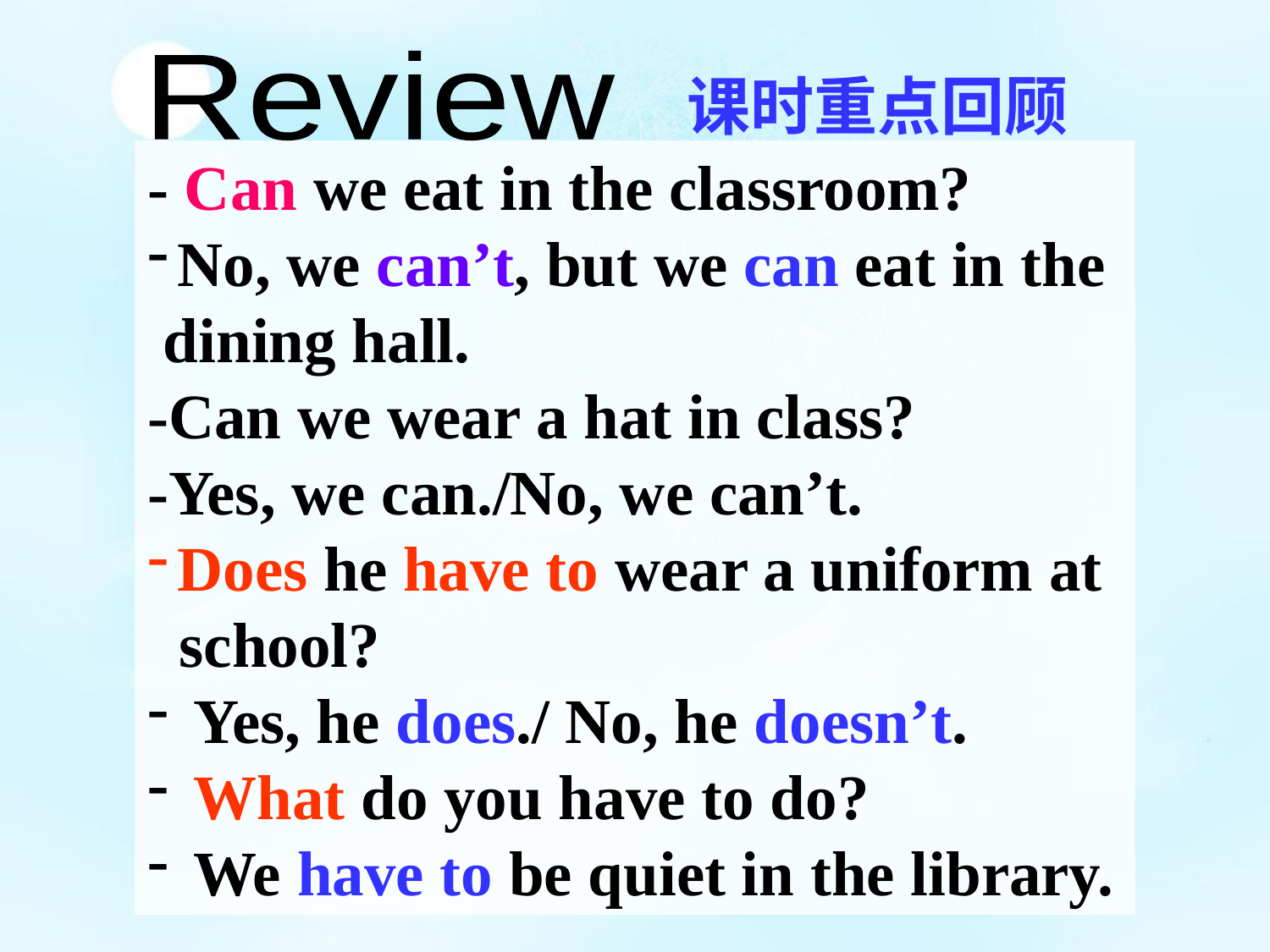

Review
课时重点回顾
- Can we eat in the classroom?
No, we can’t, but we can eat in the
 dining hall.
-Can we wear a hat in class?
-Yes, we can./No, we can’t.
Does he have to wear a uniform at
  school?
 Yes, he does./ No, he doesn’t.
 What do you have to do?
 We have to be quiet in the library.